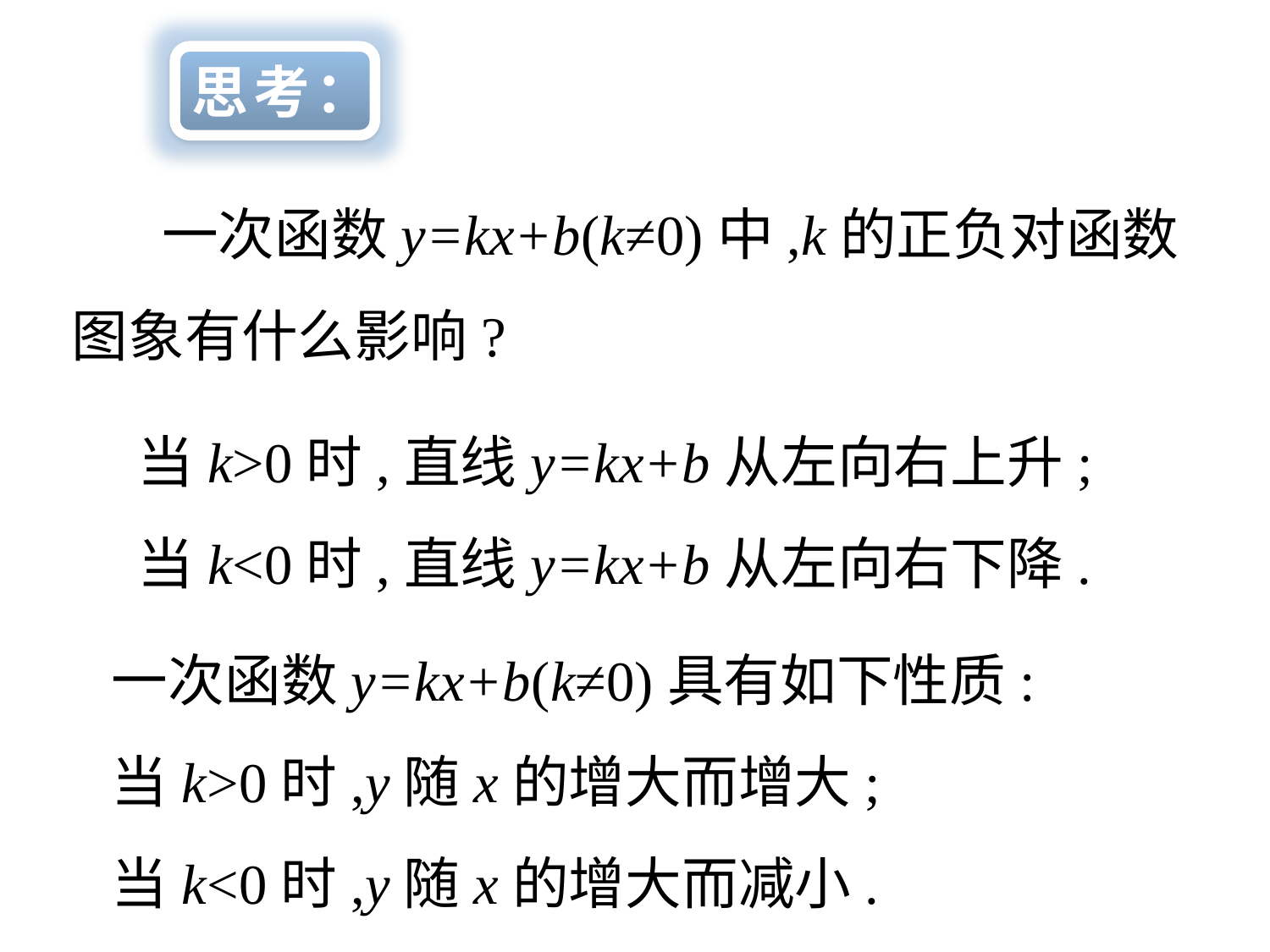

思考：
      一次函数y=kx+b(k≠0)中,k的正负对函数图象有什么影响?
当k>0时,直线y=kx+b从左向右上升;
当k<0时,直线y=kx+b从左向右下降.
一次函数y=kx+b(k≠0)具有如下性质:
当k>0时,y随x的增大而增大;
当k<0时,y随x的增大而减小.